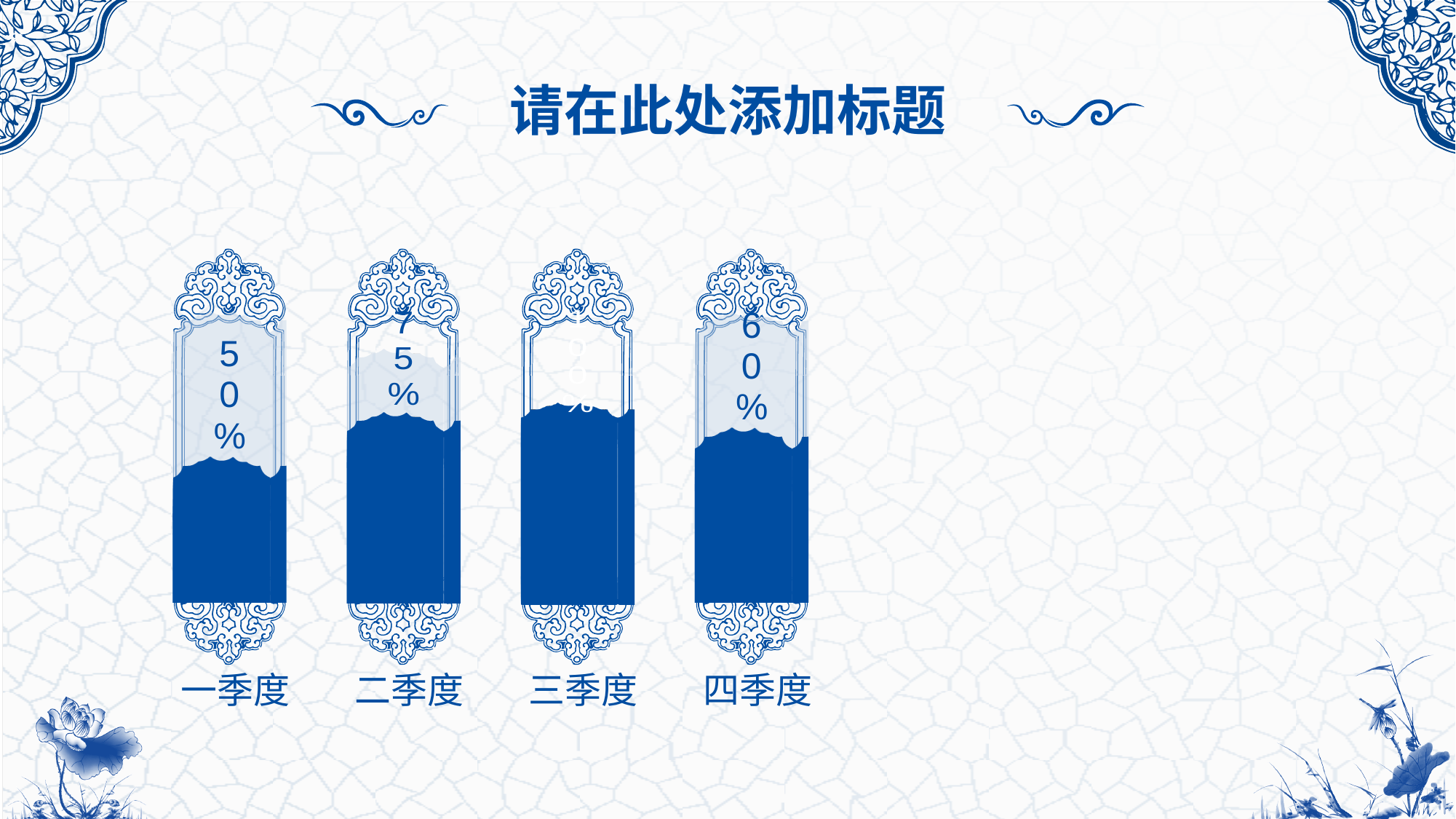

请在此处添加标题

### Chart

| Category | 辅助 | 数据 |
|---|---|---|
| 类别 1 | 1.0 | 0.5 |

### Chart

| Category | 辅助 | 数据 |
|---|---|---|
| 类别 1 | 1.0 | 0.7500000000000004 |

### Chart

| Category | 辅助 | 数据 |
|---|---|---|
| 类别 1 | 1.0 | 1.0 |

### Chart

| Category | 辅助 | 数据 |
|---|---|---|
| 类别 1 | 1.0 | 0.6000000000000004 |
一季度
二季度
三季度
四季度